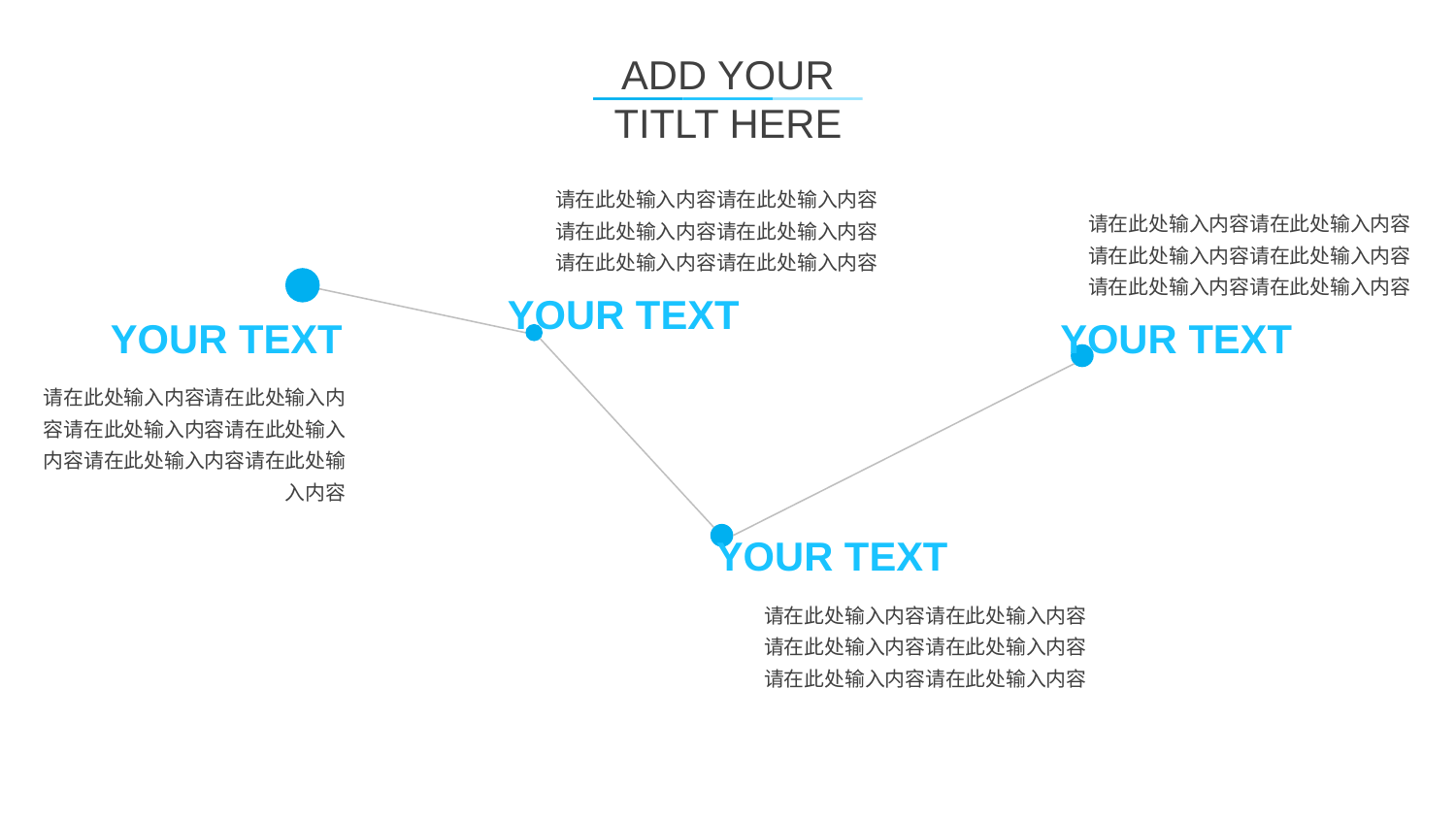

ADD YOUR TITLT HERE

请在此处输入内容请在此处输入内容请在此处输入内容请在此处输入内容请在此处输入内容请在此处输入内容
请在此处输入内容请在此处输入内容请在此处输入内容请在此处输入内容请在此处输入内容请在此处输入内容

YOUR TEXT
YOUR TEXT
YOUR TEXT

请在此处输入内容请在此处输入内容请在此处输入内容请在此处输入内容请在此处输入内容请在此处输入内容

YOUR TEXT
请在此处输入内容请在此处输入内容请在此处输入内容请在此处输入内容请在此处输入内容请在此处输入内容